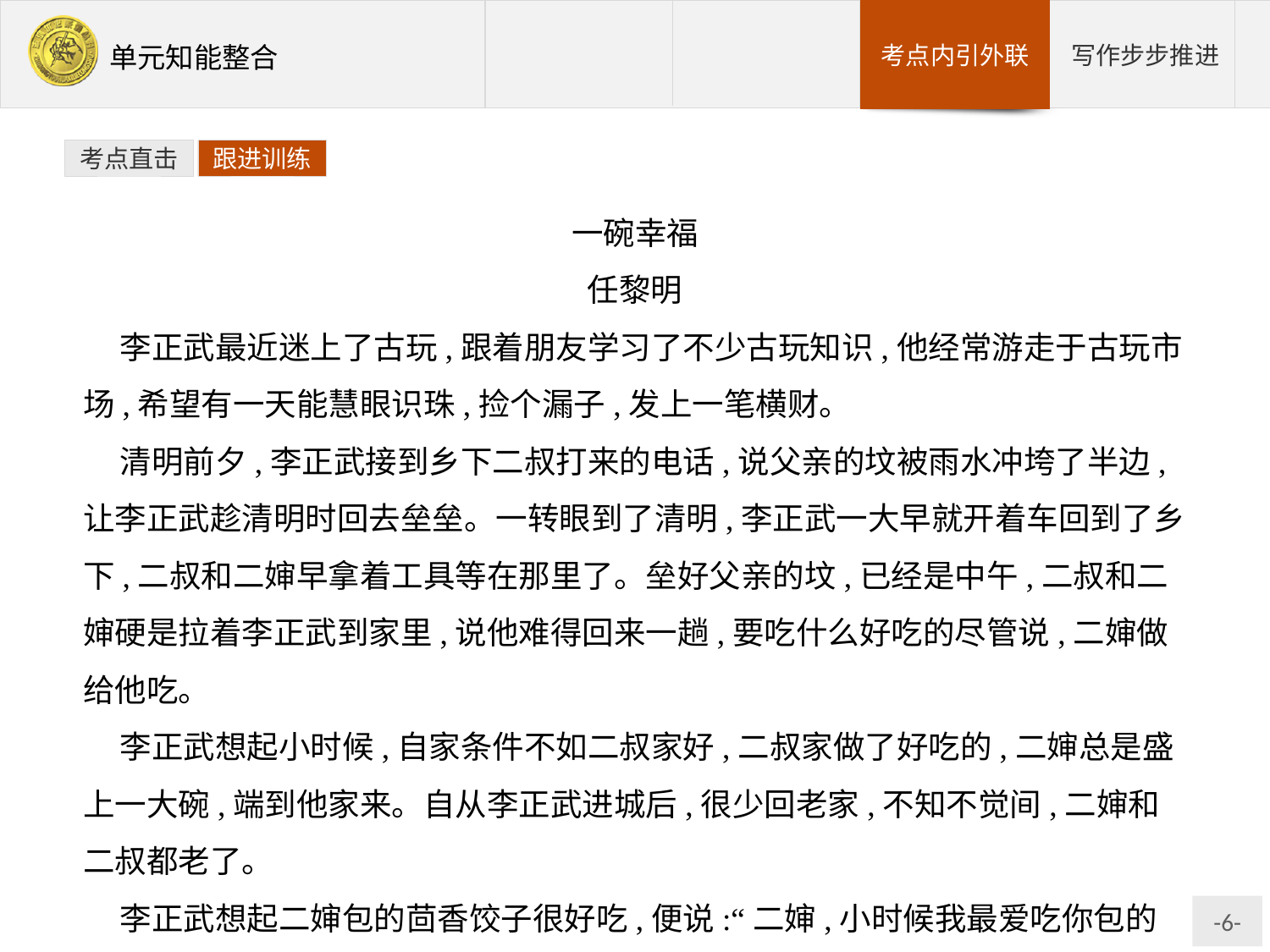

考点直击
跟进训练
一碗幸福
任黎明
李正武最近迷上了古玩,跟着朋友学习了不少古玩知识,他经常游走于古玩市场,希望有一天能慧眼识珠,捡个漏子,发上一笔横财。
清明前夕,李正武接到乡下二叔打来的电话,说父亲的坟被雨水冲垮了半边,让李正武趁清明时回去垒垒。一转眼到了清明,李正武一大早就开着车回到了乡下,二叔和二婶早拿着工具等在那里了。垒好父亲的坟,已经是中午,二叔和二婶硬是拉着李正武到家里,说他难得回来一趟,要吃什么好吃的尽管说,二婶做给他吃。
李正武想起小时候,自家条件不如二叔家好,二叔家做了好吃的,二婶总是盛上一大碗,端到他家来。自从李正武进城后,很少回老家,不知不觉间,二婶和二叔都老了。
李正武想起二婶包的茴香饺子很好吃,便说:“二婶,小时候我最爱吃你包的茴香饺子,今天你就再给我做一顿吧!”